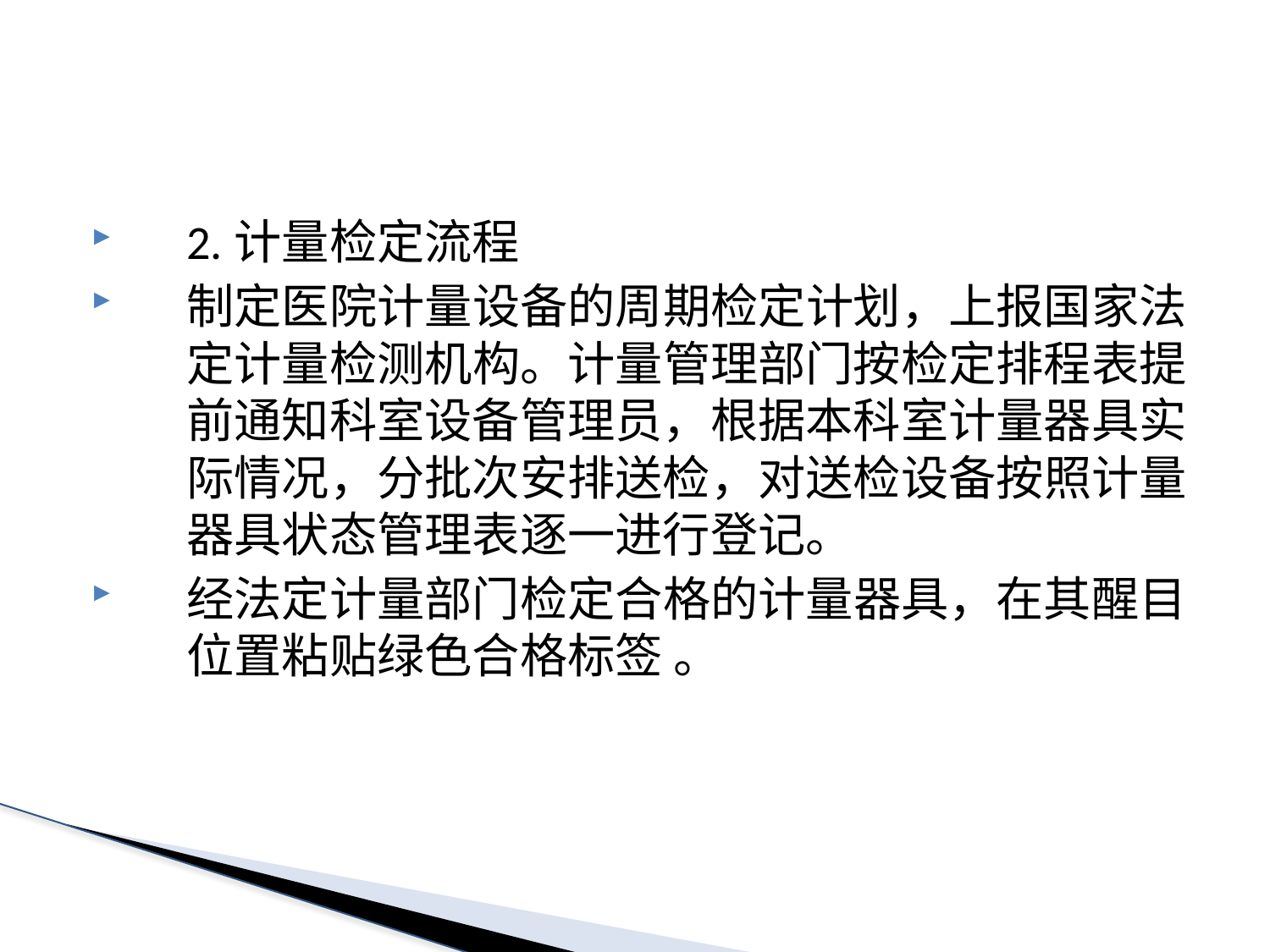

#
2.计量检定流程
制定医院计量设备的周期检定计划，上报国家法定计量检测机构。计量管理部门按检定排程表提前通知科室设备管理员，根据本科室计量器具实际情况，分批次安排送检，对送检设备按照计量器具状态管理表逐一进行登记。
经法定计量部门检定合格的计量器具，在其醒目位置粘贴绿色合格标签 。